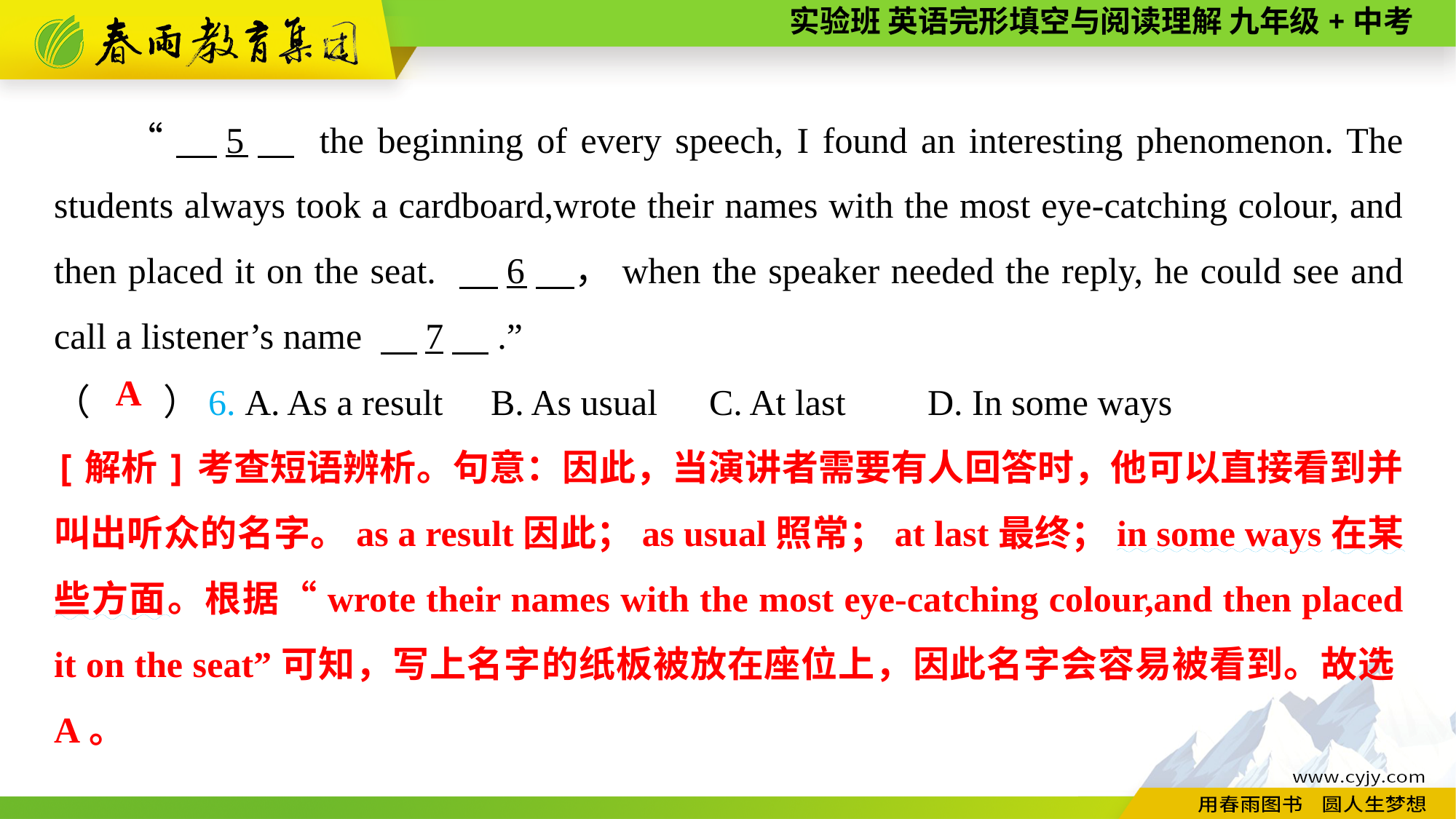

“　5　 the beginning of every speech, I found an interesting phenomenon. The students always took a cardboard,wrote their names with the most eye-catching colour, and then placed it on the seat. 　6　，when the speaker needed the reply, he could see and call a listener’s name 　7　.”
（　　）6. A. As a result	B. As usual	C. At last	D. In some ways
A
[解析]考查短语辨析。句意：因此，当演讲者需要有人回答时，他可以直接看到并叫出听众的名字。as a result因此；as usual照常；at last最终；in some ways在某些方面。根据“wrote their names with the most eye-catching colour,and then placed it on the seat”可知，写上名字的纸板被放在座位上，因此名字会容易被看到。故选A。